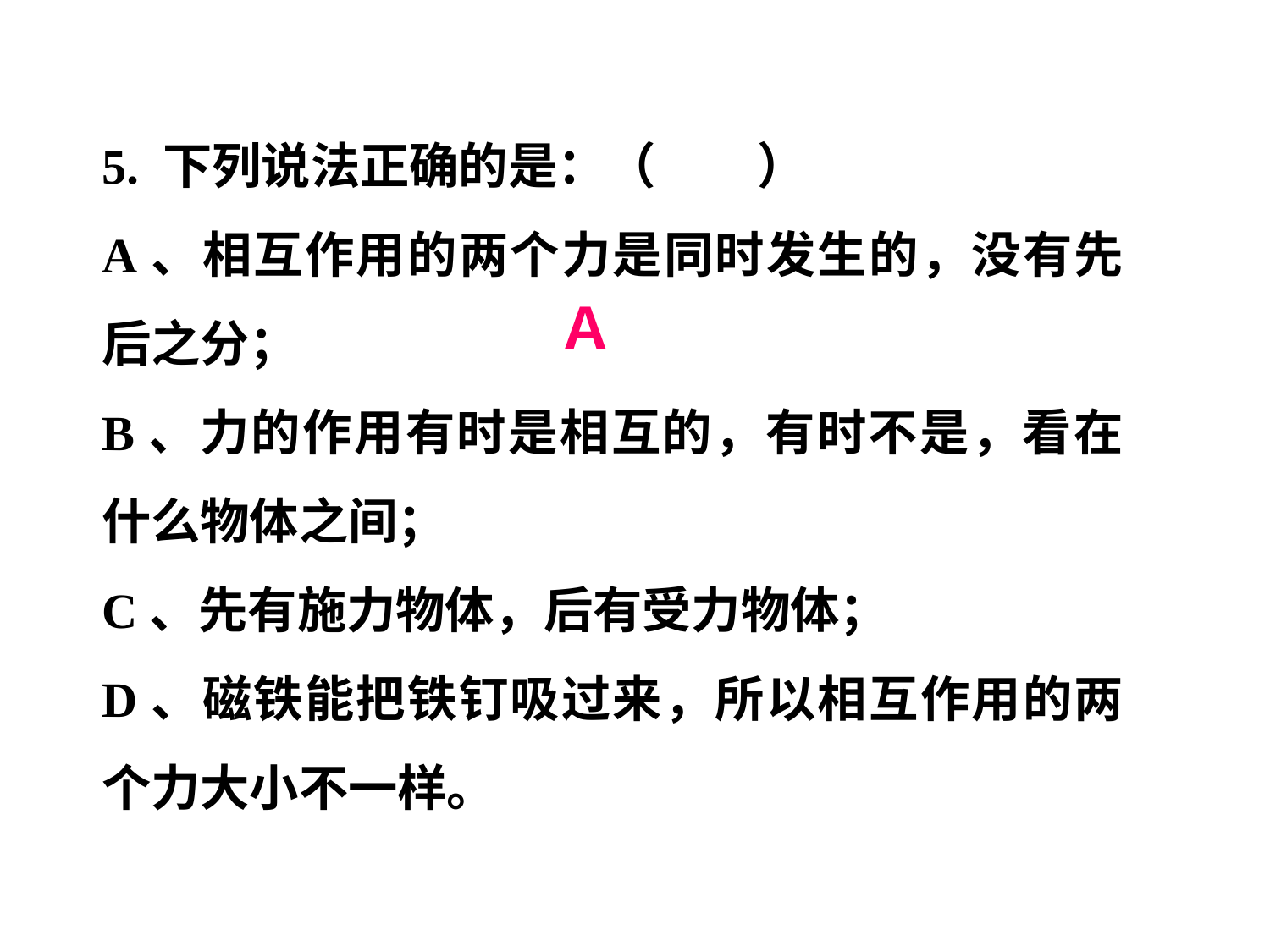

5. 下列说法正确的是：（         ）
A、相互作用的两个力是同时发生的，没有先后之分；
B、力的作用有时是相互的，有时不是，看在什么物体之间；
C、先有施力物体，后有受力物体；
D、磁铁能把铁钉吸过来，所以相互作用的两个力大小不一样。
Ａ